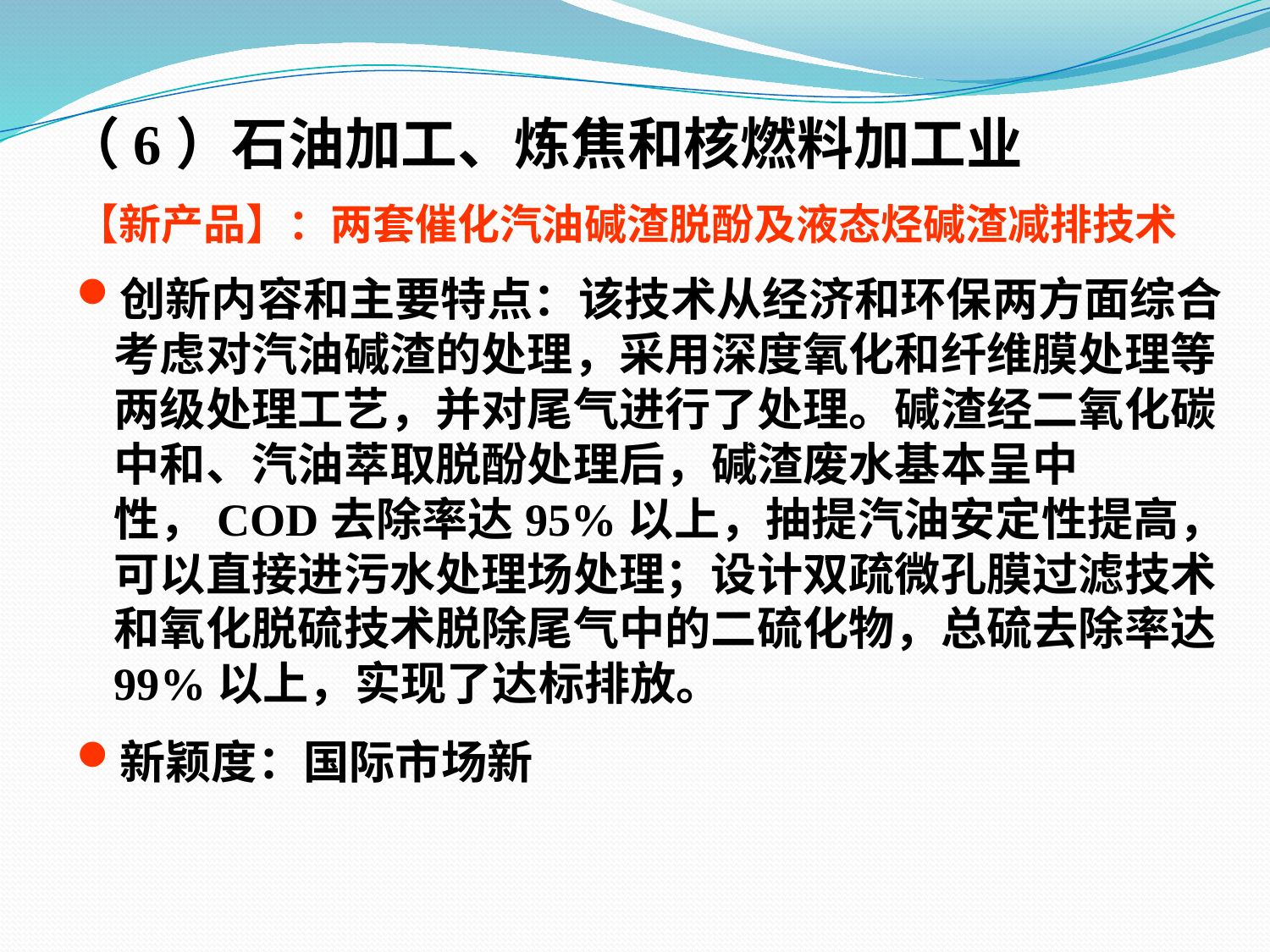

# （6）石油加工、炼焦和核燃料加工业
【新产品】：两套催化汽油碱渣脱酚及液态烃碱渣减排技术
创新内容和主要特点：该技术从经济和环保两方面综合考虑对汽油碱渣的处理，采用深度氧化和纤维膜处理等两级处理工艺，并对尾气进行了处理。碱渣经二氧化碳中和、汽油萃取脱酚处理后，碱渣废水基本呈中性，COD去除率达95%以上，抽提汽油安定性提高，可以直接进污水处理场处理；设计双疏微孔膜过滤技术和氧化脱硫技术脱除尾气中的二硫化物，总硫去除率达99%以上，实现了达标排放。
新颖度：国际市场新